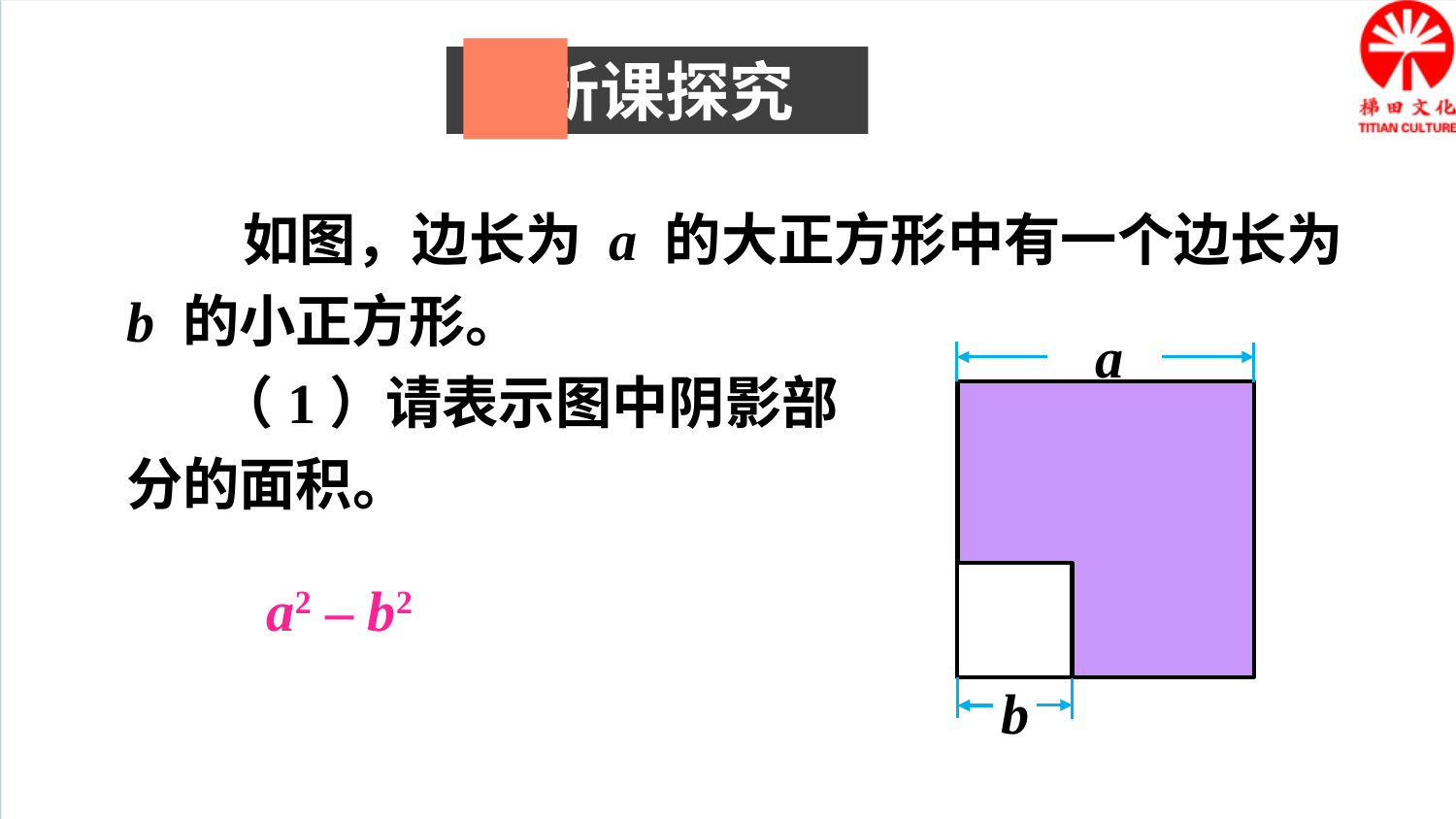

新课探究
        如图，边长为 a 的大正方形中有一个边长为 b 的小正方形。
      （1）请表示图中阴影部
分的面积。
a

a2 – b2

b